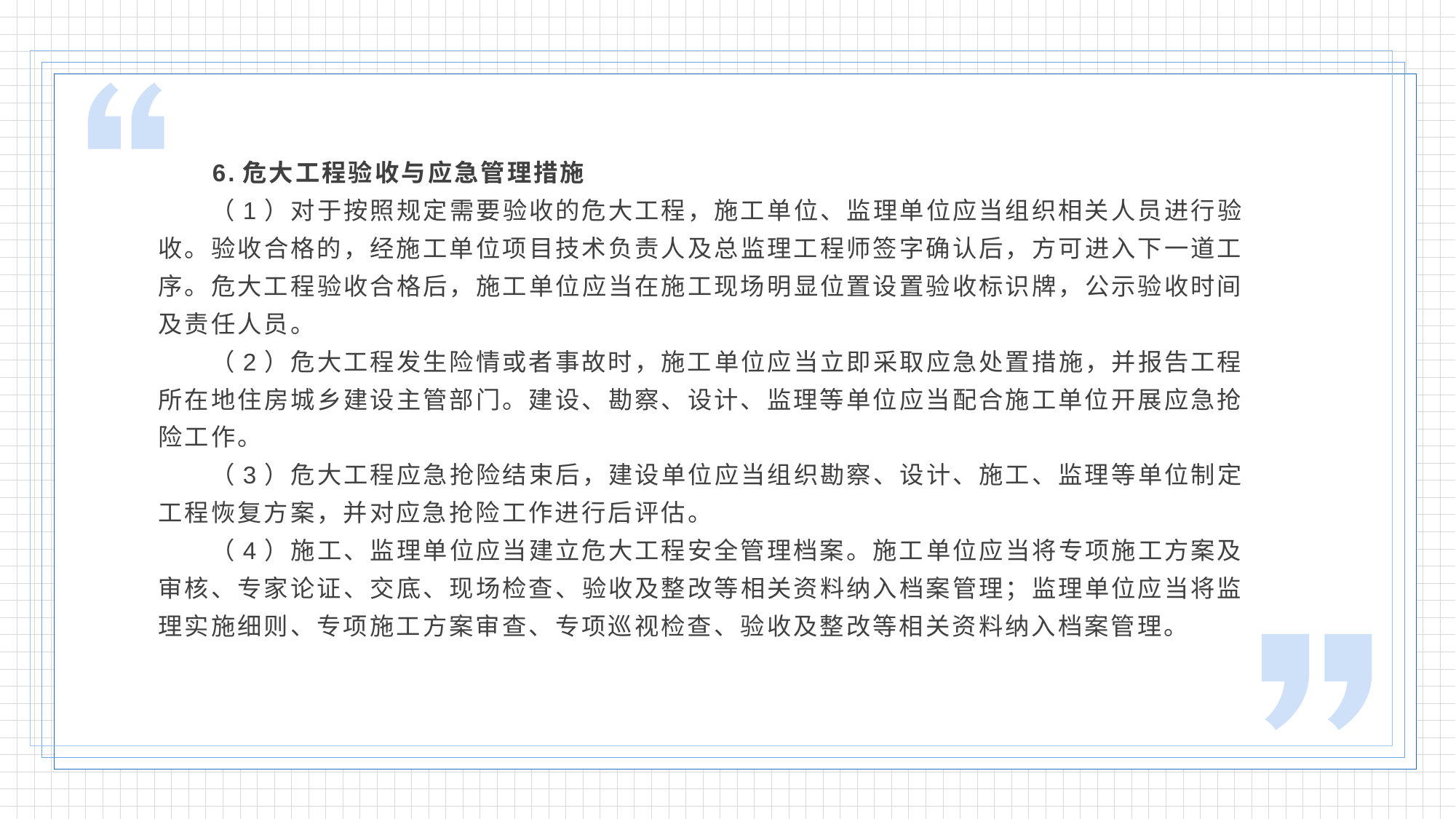

6.危大工程验收与应急管理措施
      （1）对于按照规定需要验收的危大工程，施工单位、监理单位应当组织相关人员进行验收。验收合格的，经施工单位项目技术负责人及总监理工程师签字确认后，方可进入下一道工序。危大工程验收合格后，施工单位应当在施工现场明显位置设置验收标识牌，公示验收时间及责任人员。
      （2）危大工程发生险情或者事故时，施工单位应当立即采取应急处置措施，并报告工程所在地住房城乡建设主管部门。建设、勘察、设计、监理等单位应当配合施工单位开展应急抢险工作。
      （3）危大工程应急抢险结束后，建设单位应当组织勘察、设计、施工、监理等单位制定工程恢复方案，并对应急抢险工作进行后评估。
      （4）施工、监理单位应当建立危大工程安全管理档案。施工单位应当将专项施工方案及审核、专家论证、交底、现场检查、验收及整改等相关资料纳入档案管理；监理单位应当将监理实施细则、专项施工方案审查、专项巡视检查、验收及整改等相关资料纳入档案管理。